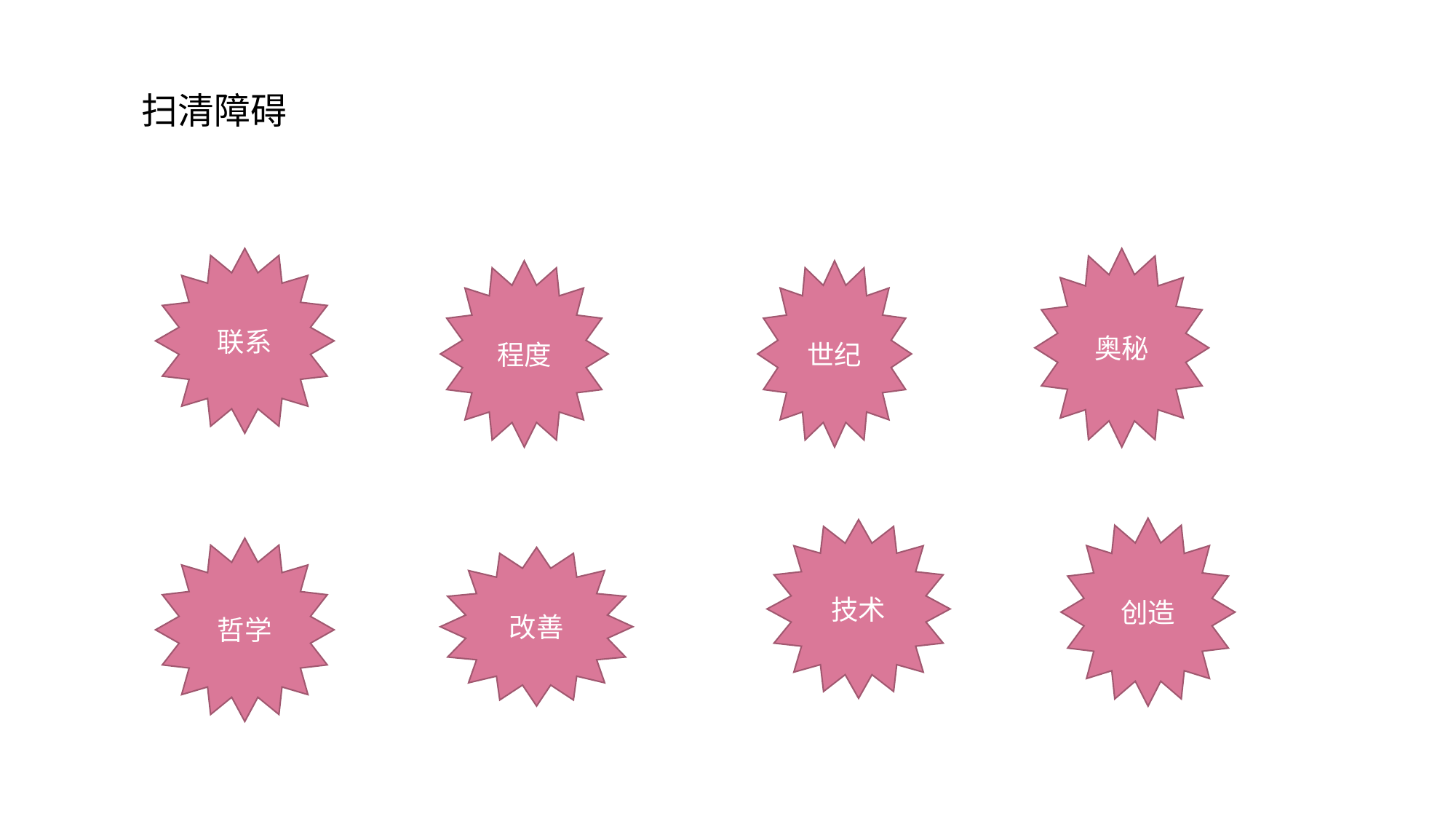

扫清障碍
联系
奥秘
程度
世纪
创造
技术
哲学
改善